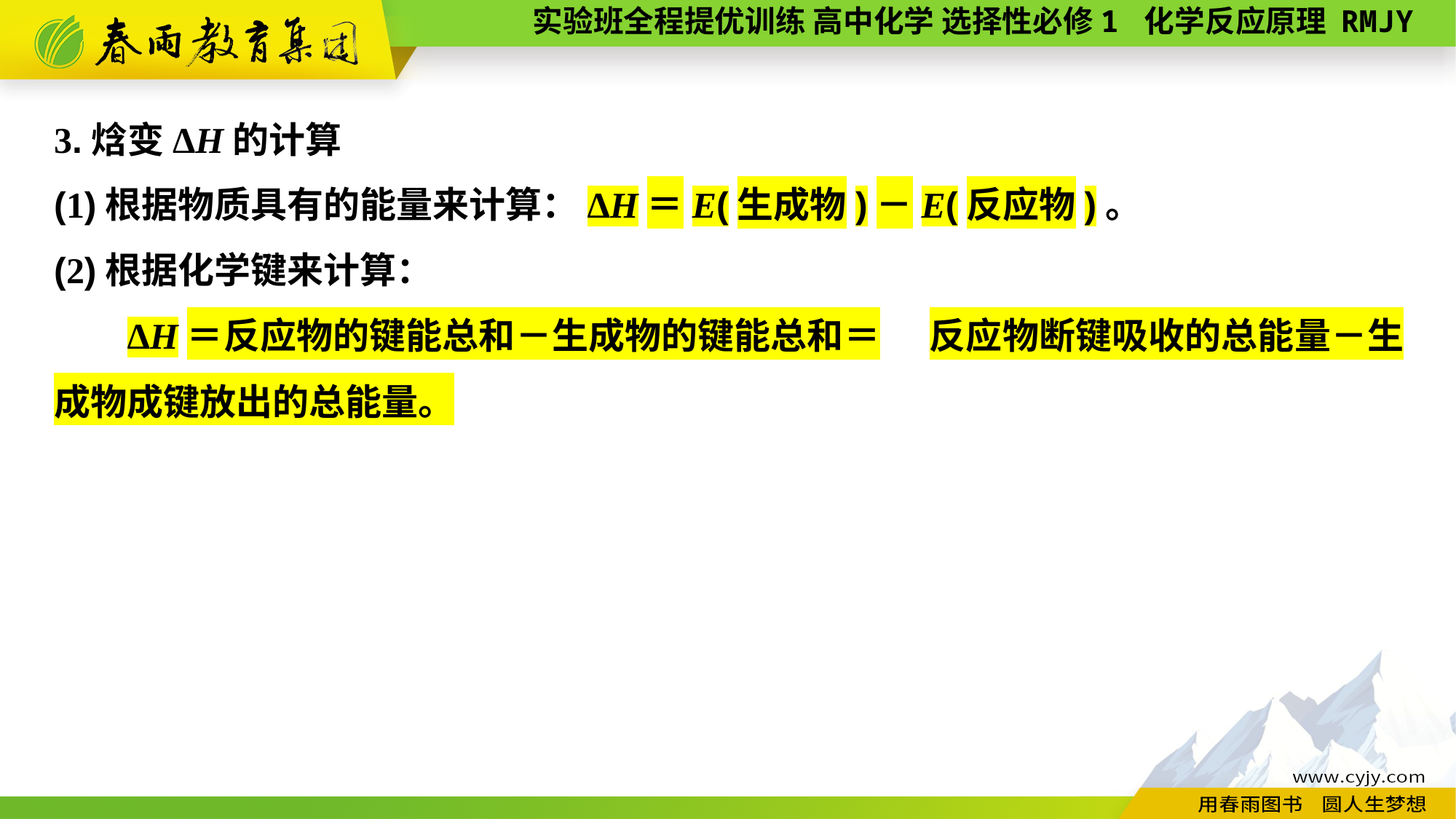

3.焓变ΔH的计算
(1)根据物质具有的能量来计算：ΔH＝E(生成物)－E(反应物)。
(2)根据化学键来计算：
ΔH＝反应物的键能总和－生成物的键能总和＝	反应物断键吸收的总能量－生成物成键放出的总能量。